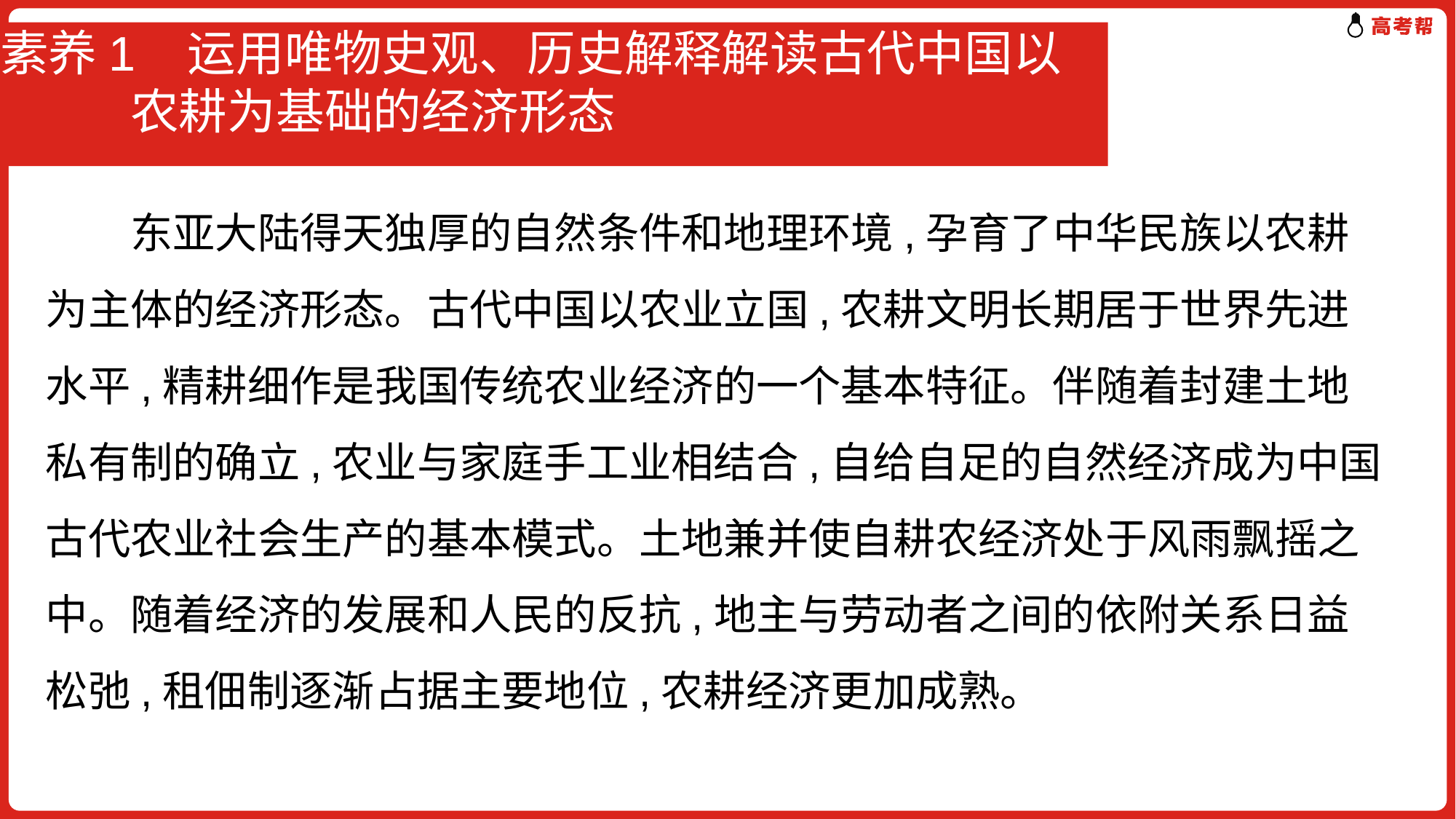

# 素养1   运用唯物史观、历史解释解读古代中国以 农耕为基础的经济形态
　　东亚大陆得天独厚的自然条件和地理环境,孕育了中华民族以农耕为主体的经济形态。古代中国以农业立国,农耕文明长期居于世界先进水平,精耕细作是我国传统农业经济的一个基本特征。伴随着封建土地私有制的确立,农业与家庭手工业相结合,自给自足的自然经济成为中国古代农业社会生产的基本模式。土地兼并使自耕农经济处于风雨飘摇之中。随着经济的发展和人民的反抗,地主与劳动者之间的依附关系日益松弛,租佃制逐渐占据主要地位,农耕经济更加成熟。